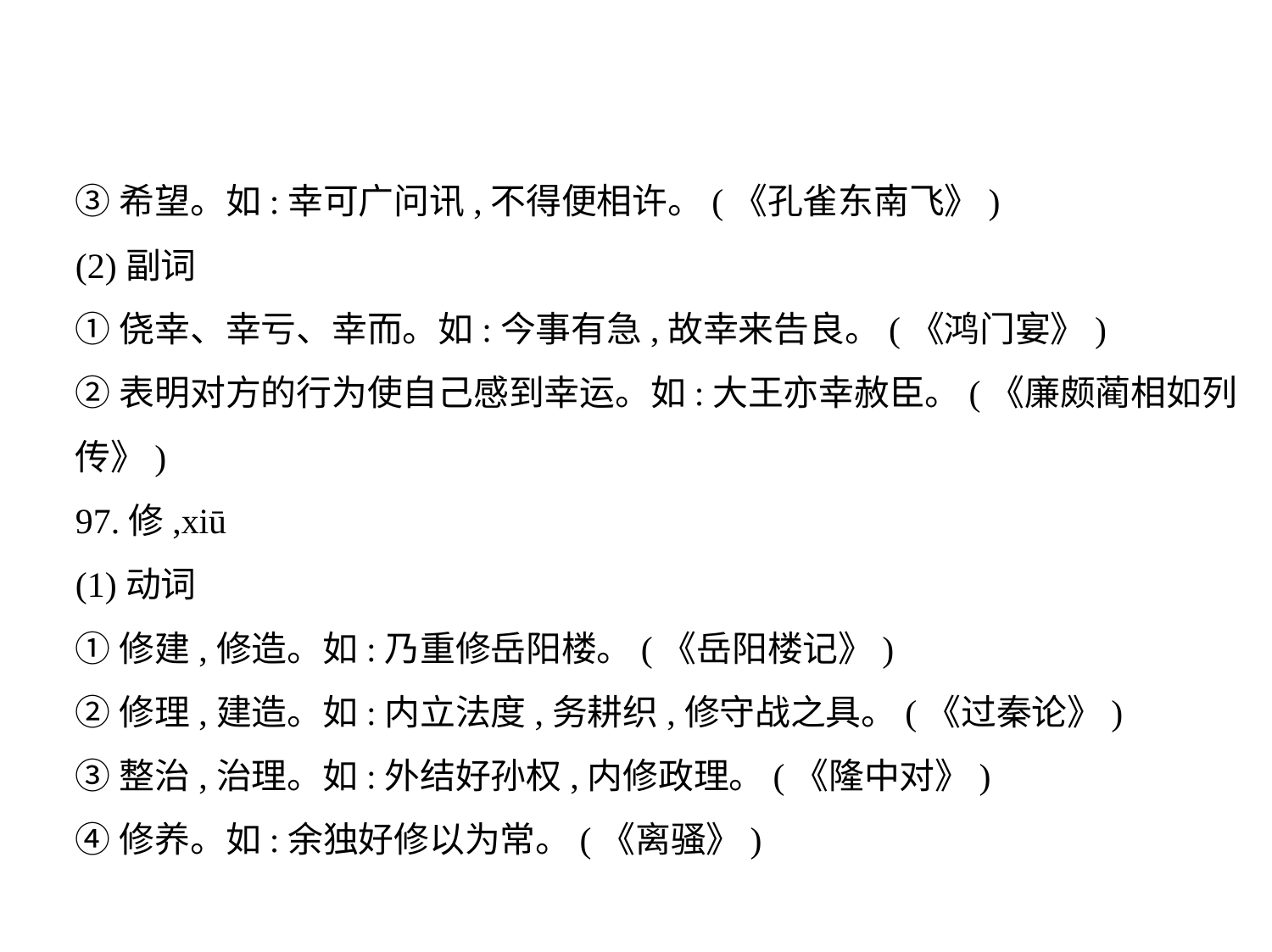

③希望。如:幸可广问讯,不得便相许。(《孔雀东南飞》)
(2)副词
①侥幸、幸亏、幸而。如:今事有急,故幸来告良。(《鸿门宴》)
②表明对方的行为使自己感到幸运。如:大王亦幸赦臣。(《廉颇蔺相如列
传》)
97.修,xiū
(1)动词
①修建,修造。如:乃重修岳阳楼。(《岳阳楼记》)
②修理,建造。如:内立法度,务耕织,修守战之具。(《过秦论》)
③整治,治理。如:外结好孙权,内修政理。(《隆中对》)
④修养。如:余独好修以为常。(《离骚》)